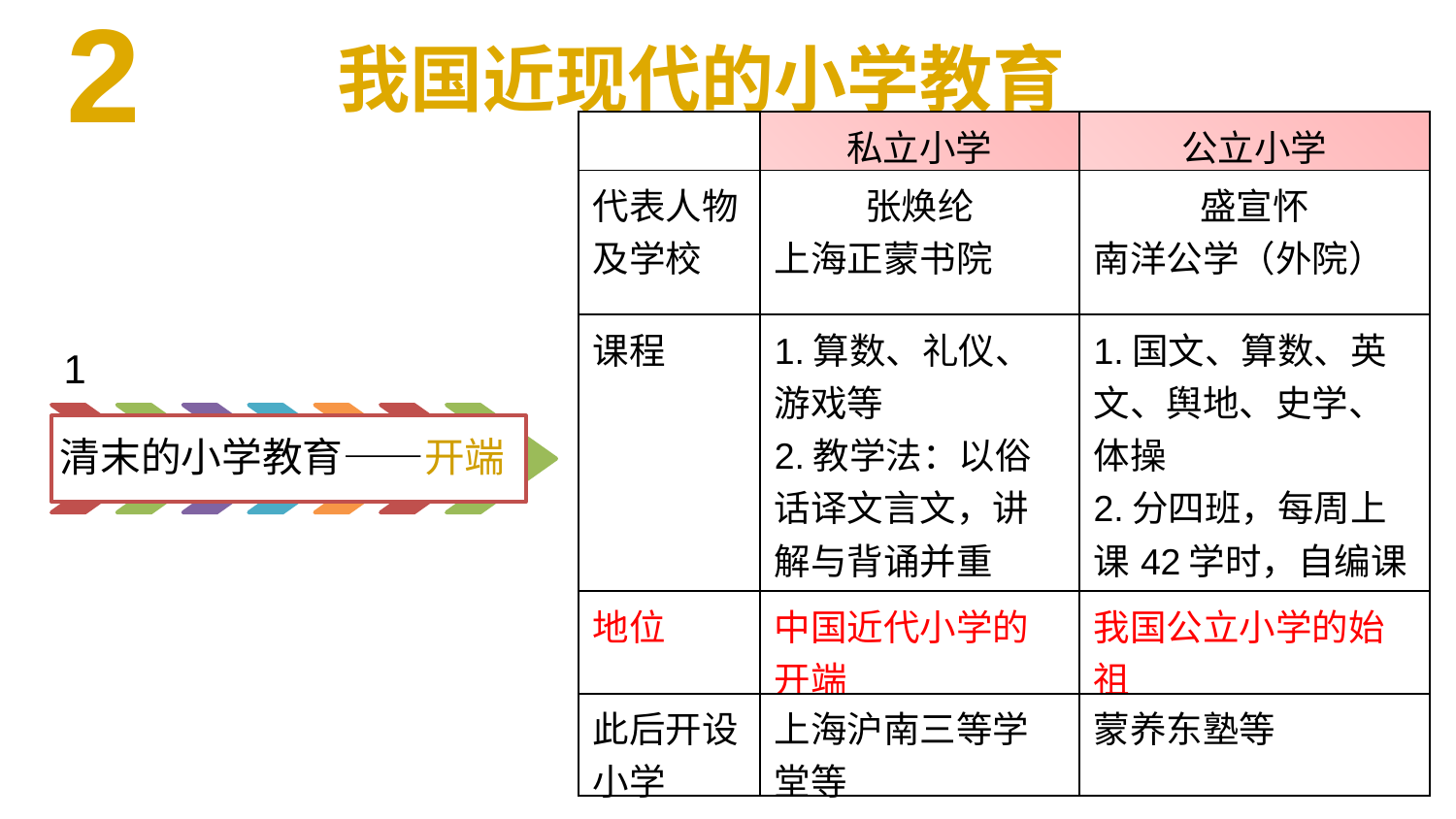

2
我国近现代的小学教育
|  | 私立小学 | 公立小学 |
| --- | --- | --- |
| 代表人物及学校 | 张焕纶 上海正蒙书院 | 盛宣怀 南洋公学（外院） |
| 课程 | 1.算数、礼仪、游戏等 2.教学法：以俗话译文言文，讲解与背诵并重 | 1.国文、算数、英文、舆地、史学、体操 2.分四班，每周上课42学时，自编课本《蒙学课本》 |
| 地位 | 中国近代小学的开端 | 我国公立小学的始祖 |
| 此后开设小学 | 上海沪南三等学堂等 | 蒙养东塾等 |
1

清末的小学教育——开端